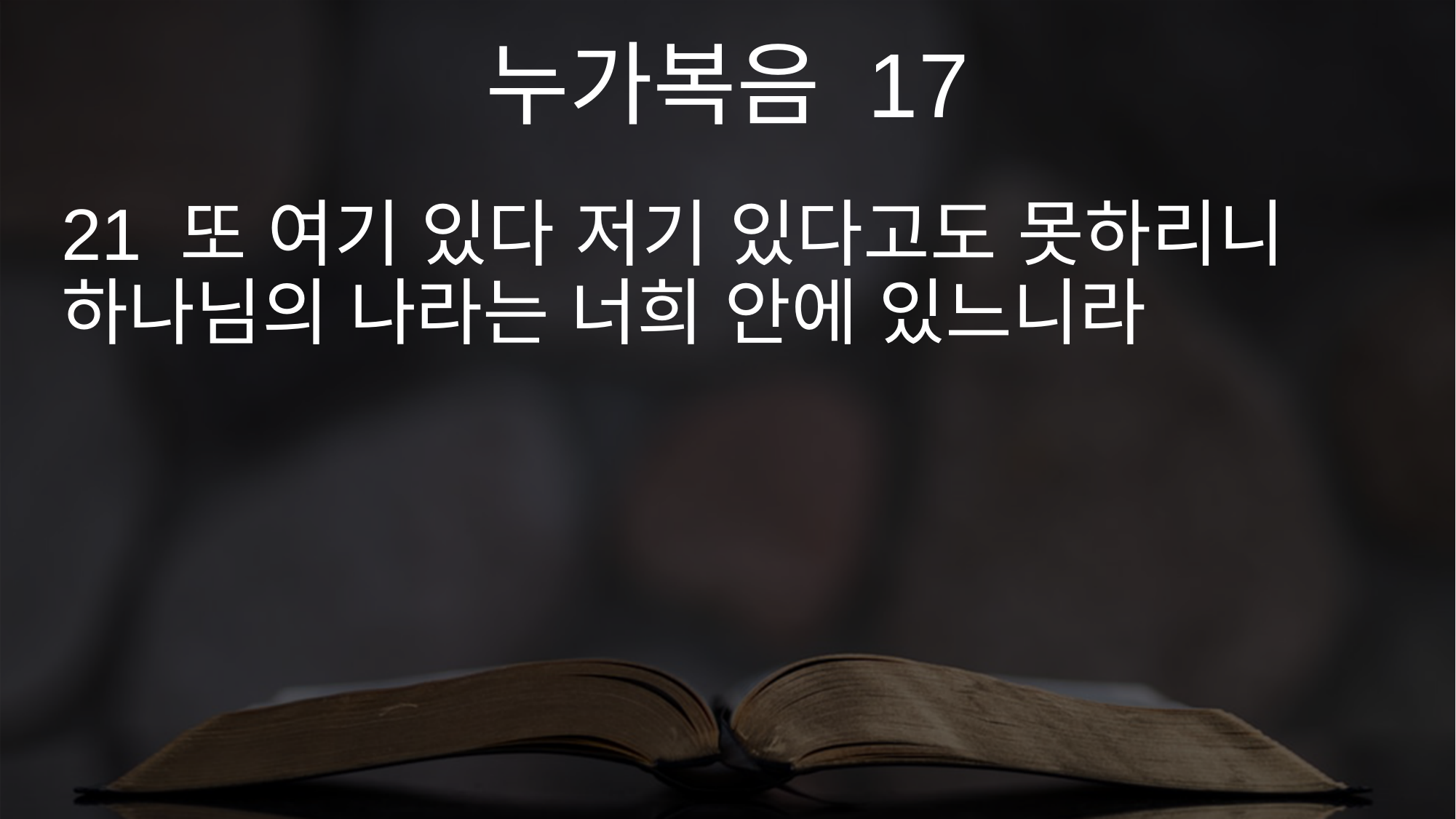

누가복음 17
21 또 여기 있다 저기 있다고도 못하리니 하나님의 나라는 너희 안에 있느니라